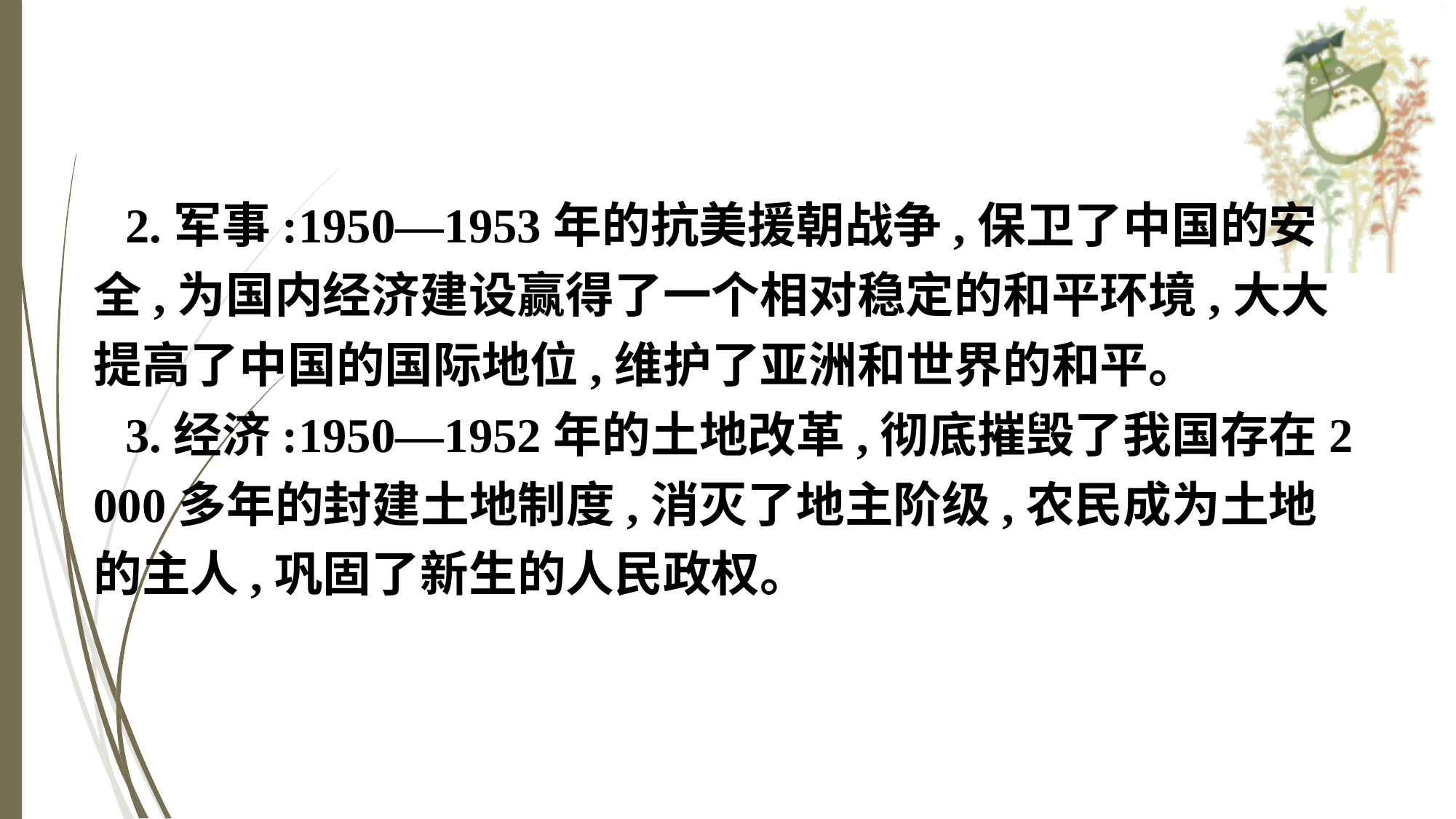

2.军事:1950—1953年的抗美援朝战争,保卫了中国的安全,为国内经济建设赢得了一个相对稳定的和平环境,大大提高了中国的国际地位,维护了亚洲和世界的和平。
3.经济:1950—1952年的土地改革,彻底摧毁了我国存在2 000多年的封建土地制度,消灭了地主阶级,农民成为土地的主人,巩固了新生的人民政权。